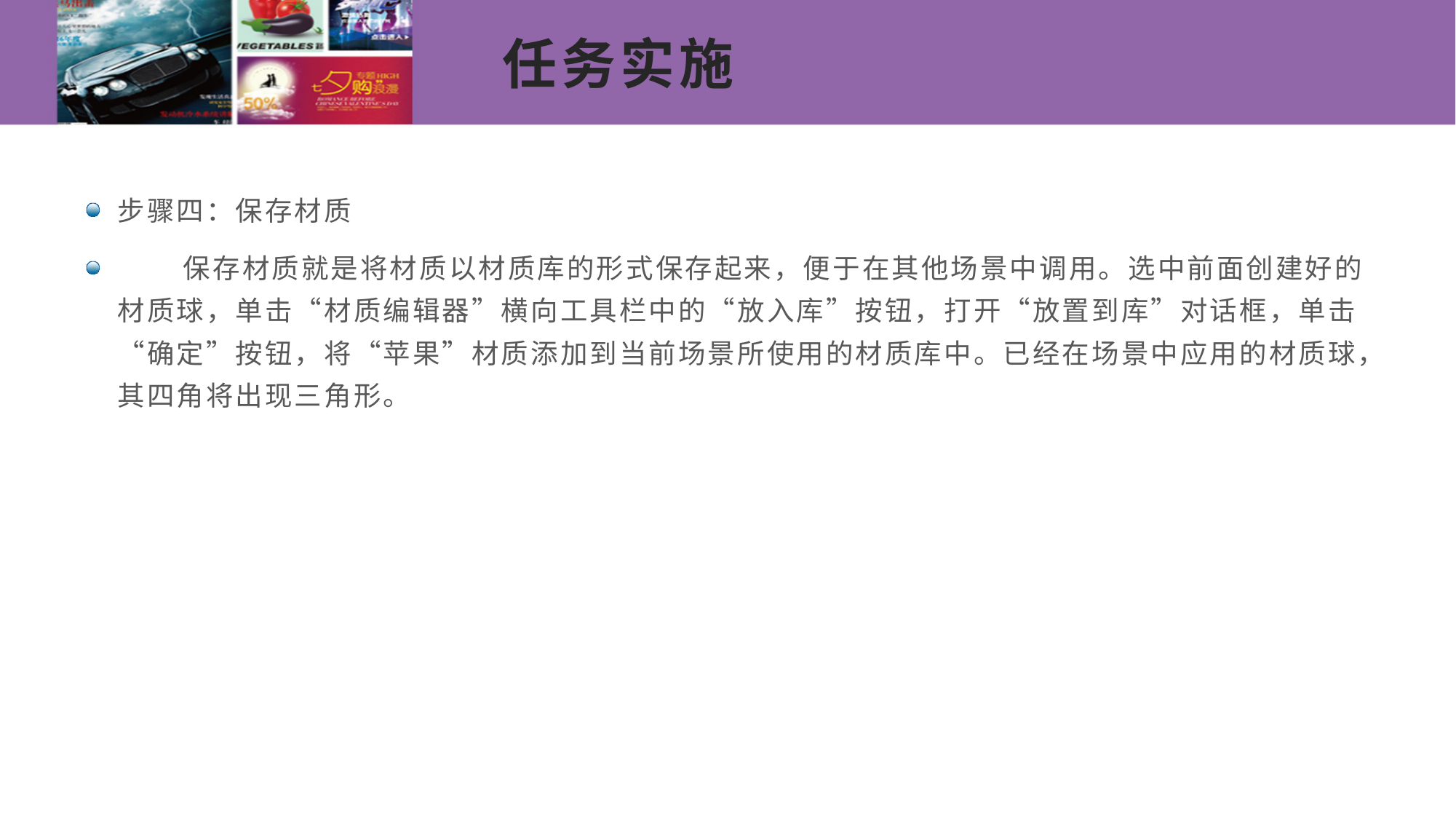

# 任务实施
步骤四：保存材质
       保存材质就是将材质以材质库的形式保存起来，便于在其他场景中调用。选中前面创建好的材质球，单击“材质编辑器”横向工具栏中的“放入库”按钮，打开“放置到库”对话框，单击“确定”按钮，将“苹果”材质添加到当前场景所使用的材质库中。已经在场景中应用的材质球，其四角将出现三角形。